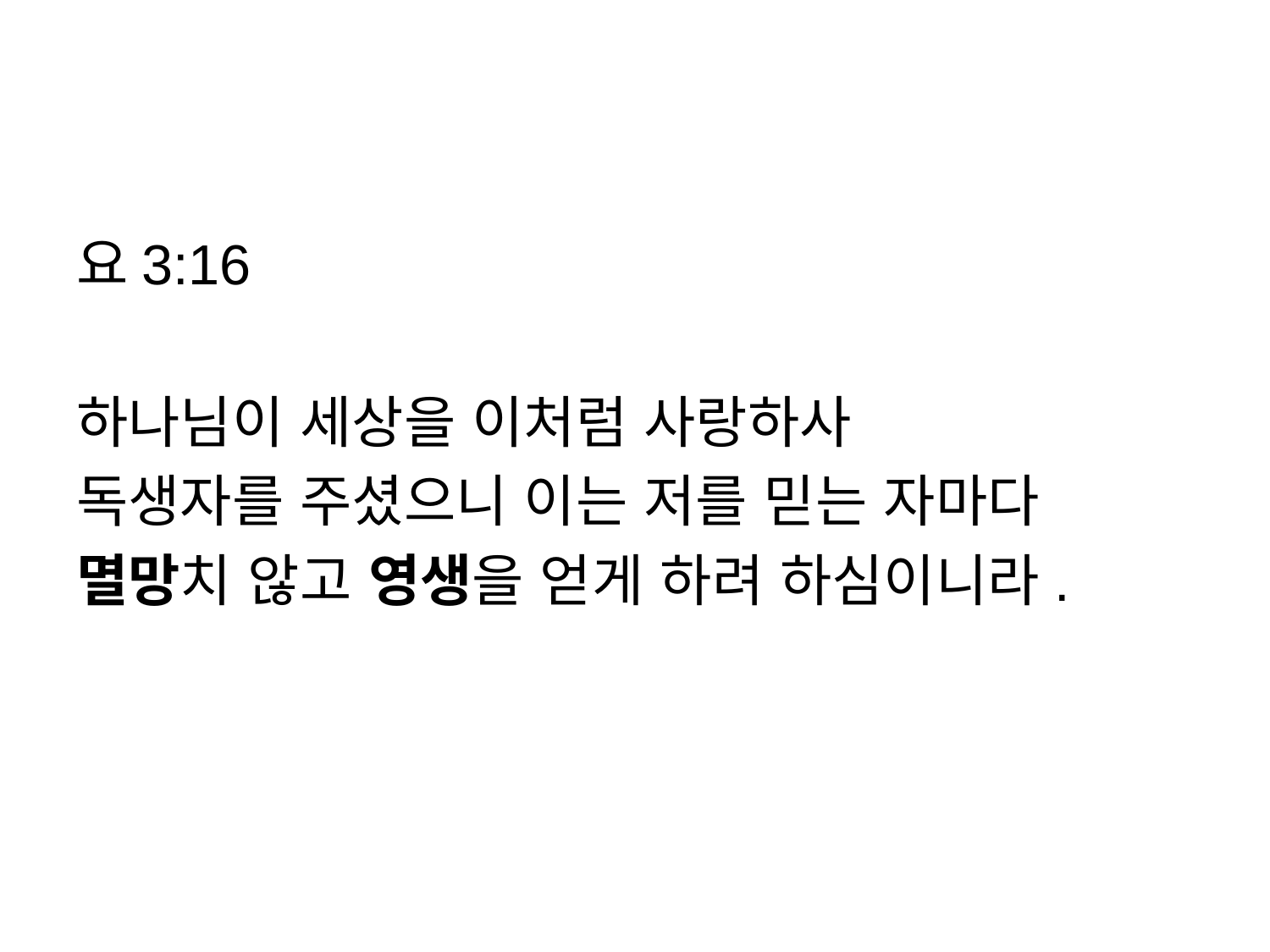

#
요3:16

하나님이 세상을 이처럼 사랑하사
독생자를 주셨으니 이는 저를 믿는 자마다
멸망치 않고 영생을 얻게 하려 하심이니라.